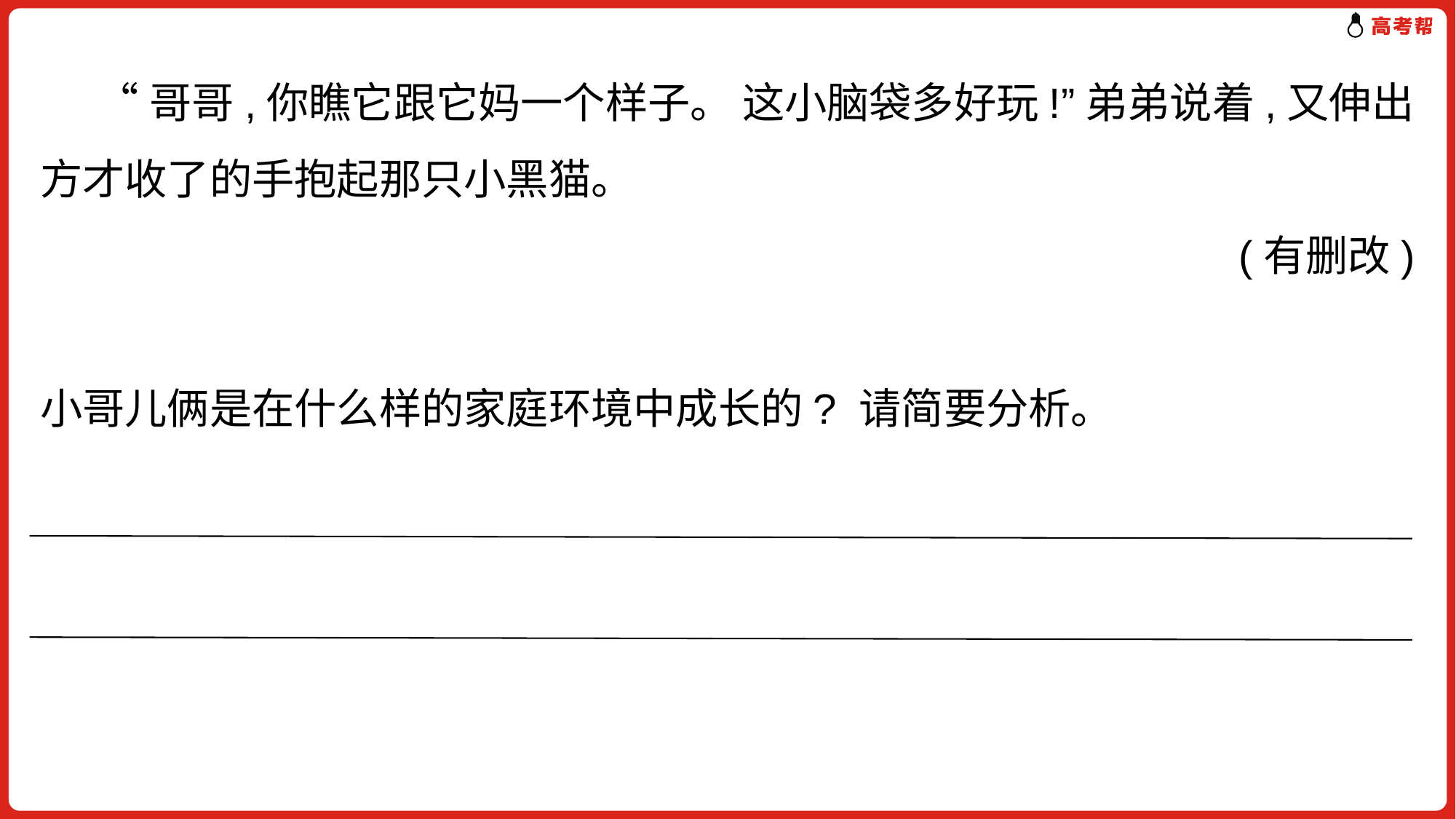

“哥哥,你瞧它跟它妈一个样子。 这小脑袋多好玩!”弟弟说着,又伸出方才收了的手抱起那只小黑猫。
(有删改)

小哥儿俩是在什么样的家庭环境中成长的? 请简要分析。